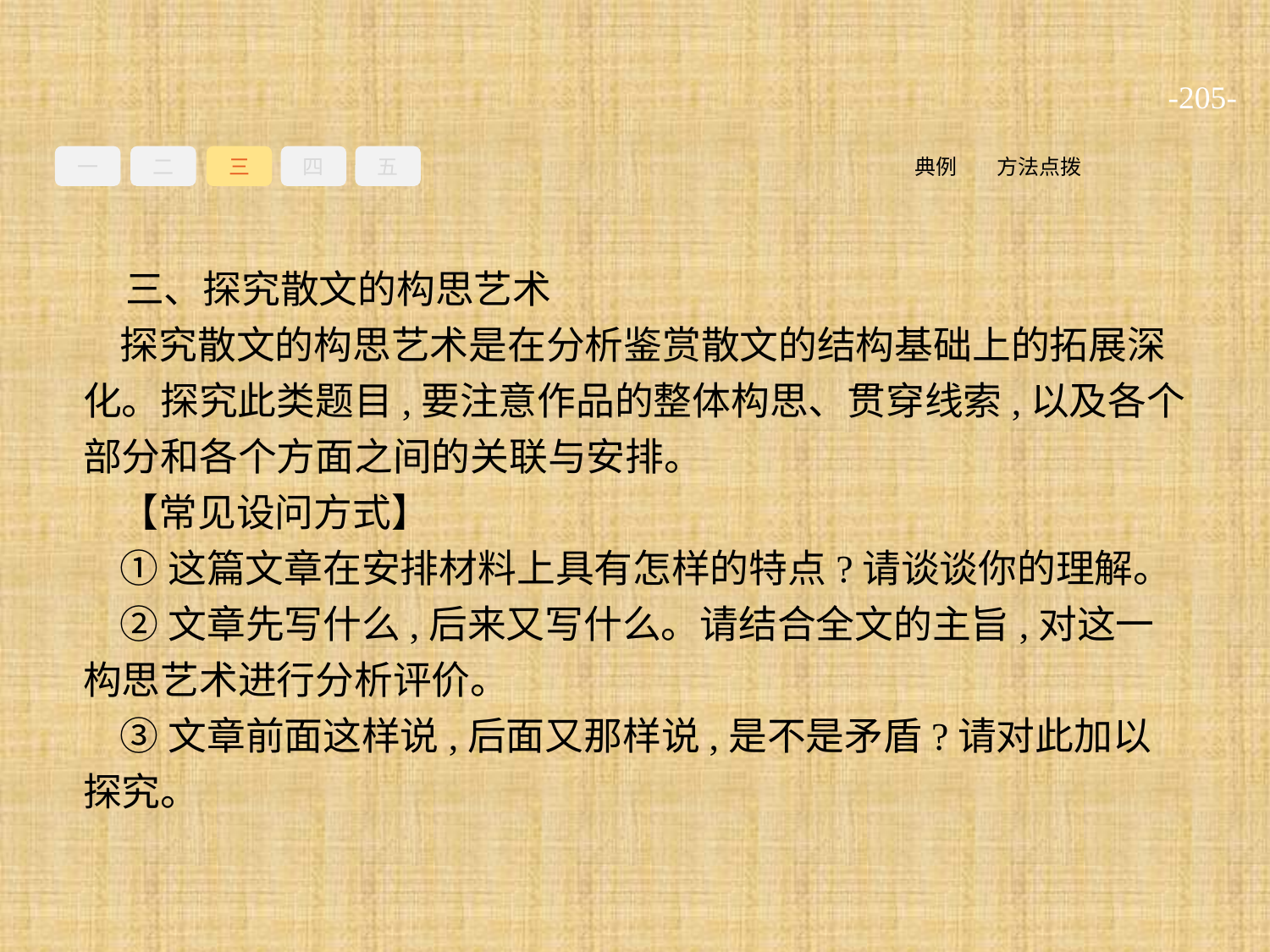

-205-
一
二
三
四
五
方法点拨
典例
三、探究散文的构思艺术
探究散文的构思艺术是在分析鉴赏散文的结构基础上的拓展深化。探究此类题目,要注意作品的整体构思、贯穿线索,以及各个部分和各个方面之间的关联与安排。
【常见设问方式】
①这篇文章在安排材料上具有怎样的特点?请谈谈你的理解。
②文章先写什么,后来又写什么。请结合全文的主旨,对这一构思艺术进行分析评价。
③文章前面这样说,后面又那样说,是不是矛盾?请对此加以探究。